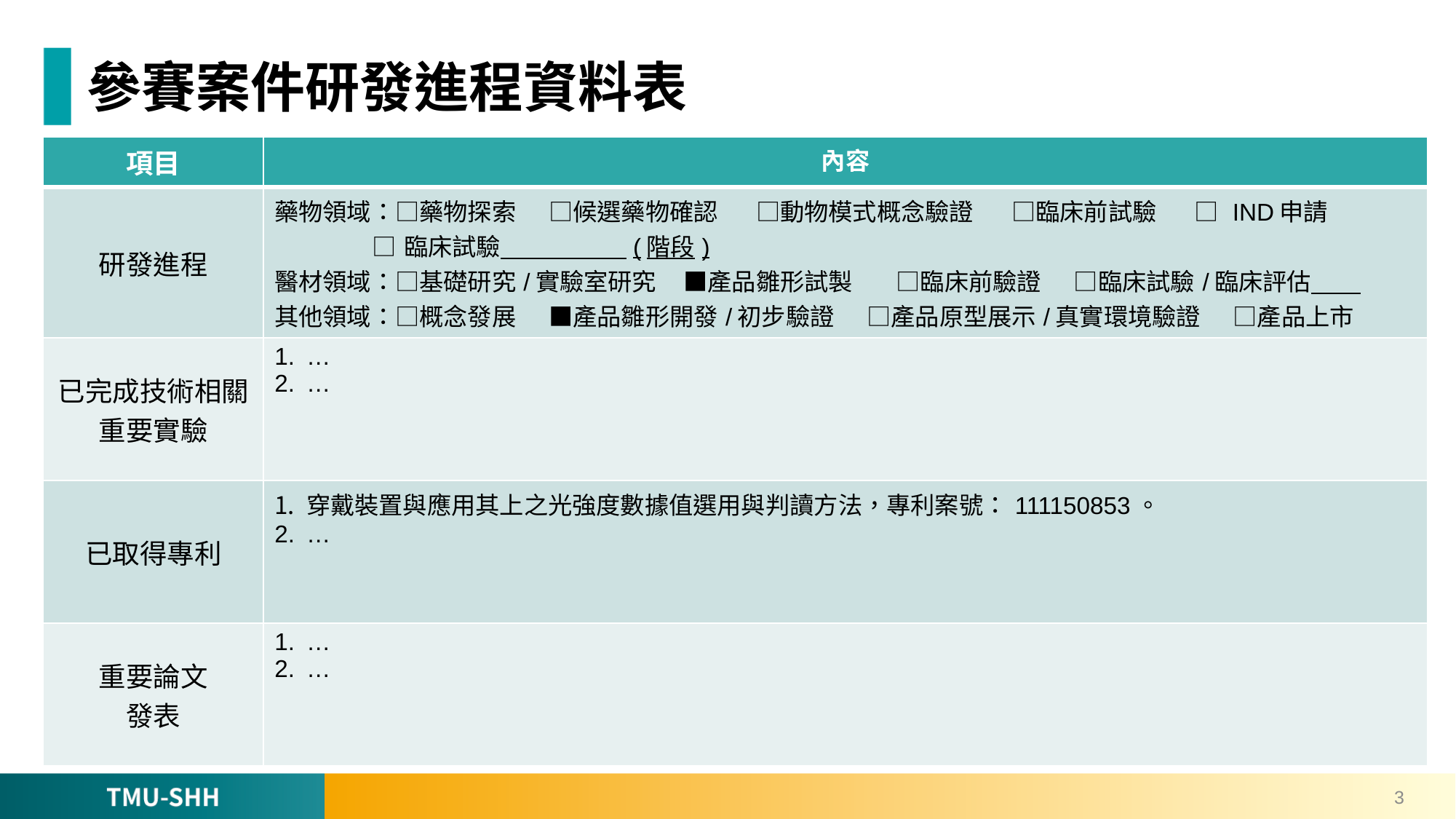

# 參賽案件研發進程資料表
| 項目 | 內容 |
| --- | --- |
| 研發進程 | 藥物領域：□藥物探索 □候選藥物確認 □動物模式概念驗證 □臨床前試驗 □ IND申請 □臨床試驗 (階段) 醫材領域：□基礎研究/實驗室研究 ■產品雛形試製 □臨床前驗證 □臨床試驗/臨床評估 其他領域：□概念發展 ■產品雛形開發/初步驗證 □產品原型展示/真實環境驗證 □產品上市 |
| 已完成技術相關 重要實驗 | … … |
| 已取得專利 | 穿戴裝置與應用其上之光強度數據值選用與判讀方法，專利案號：111150853。 … |
| 重要論文 發表 | … … |
3